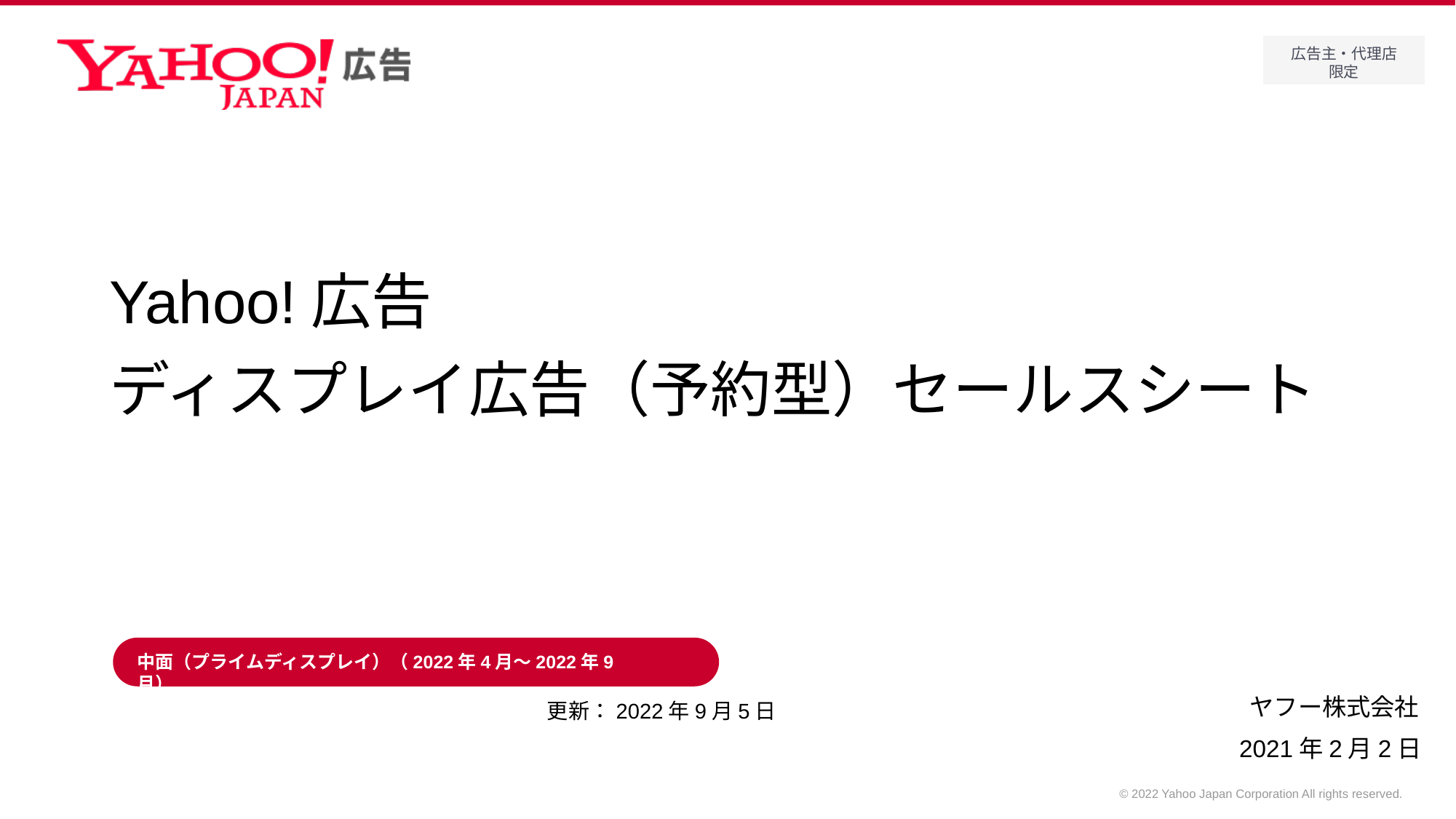

# Yahoo!広告 ディスプレイ広告（予約型）セールスシート
中面（プライムディスプレイ）（2022年4月～2022年9月）
更新：2022年9月5日
2021年2月2日